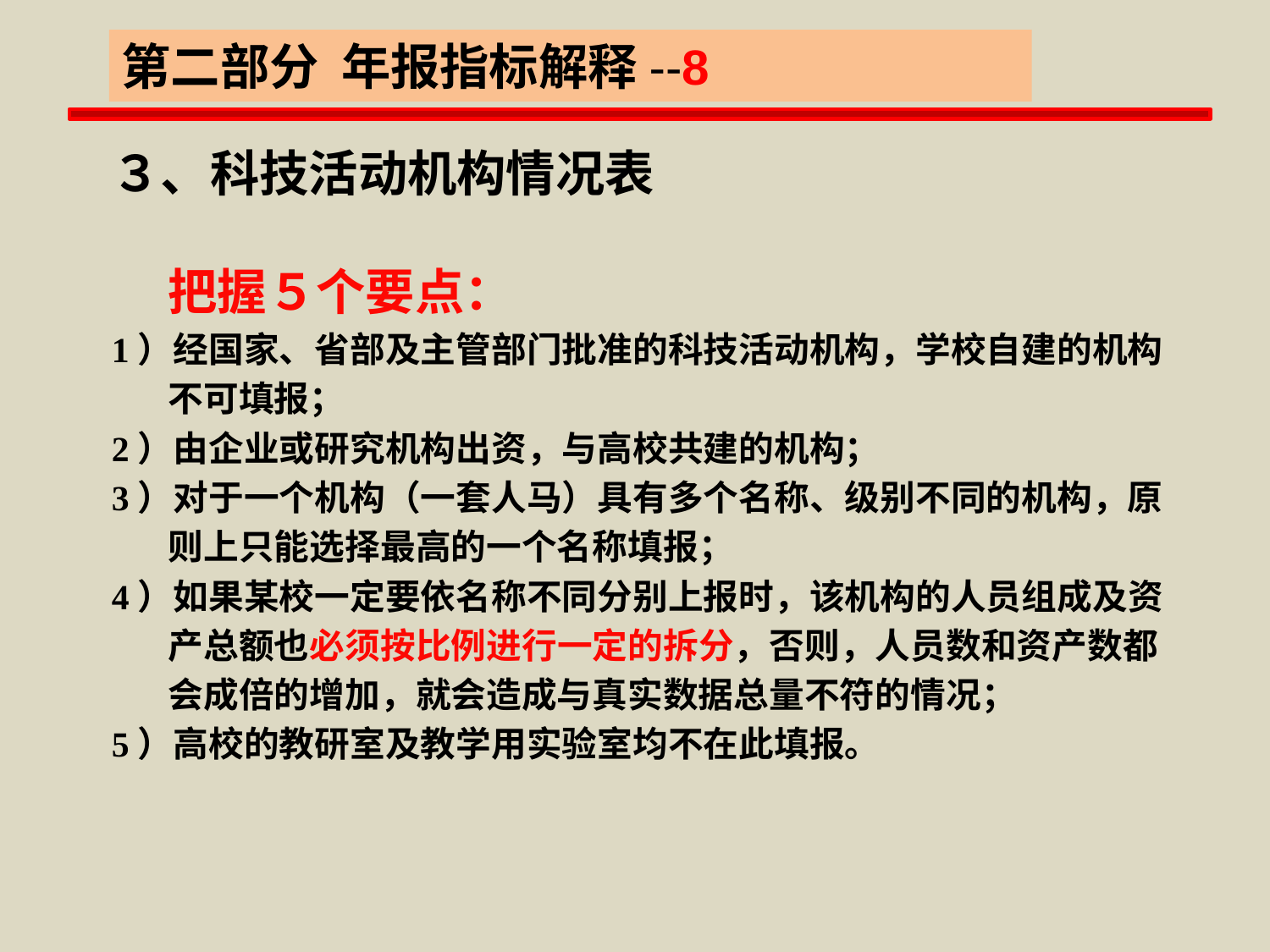

第二部分  年报指标解释--8

３、科技活动机构情况表

      把握５个要点：
1）经国家、省部及主管部门批准的科技活动机构，学校自建的机构
      不可填报；
2）由企业或研究机构出资，与高校共建的机构；
3）对于一个机构（一套人马）具有多个名称、级别不同的机构，原
      则上只能选择最高的一个名称填报；
4）如果某校一定要依名称不同分别上报时，该机构的人员组成及资
      产总额也必须按比例进行一定的拆分，否则，人员数和资产数都
      会成倍的增加，就会造成与真实数据总量不符的情况；
5）高校的教研室及教学用实验室均不在此填报。